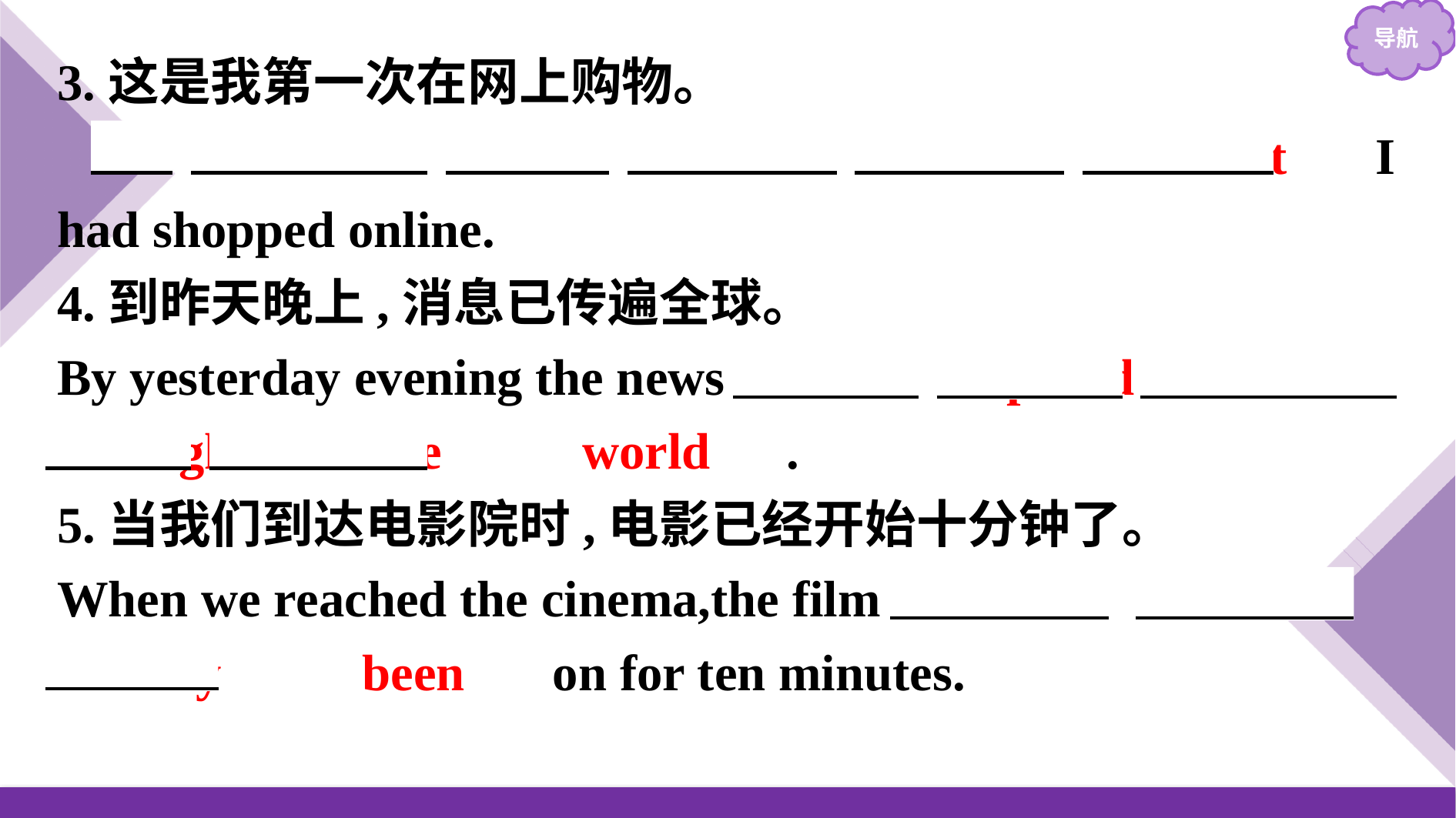

3.这是我第一次在网上购物。
　It　 　was　 　the　 　first　 　time　 　that　 I had shopped online.
4.到昨天晚上,消息已传遍全球。
By yesterday evening the news 　had　 spread 　through　 　the　 　world　.
5.当我们到达电影院时,电影已经开始十分钟了。
When we reached the cinema,the film 　had　 　already　 　been　 on for ten minutes.